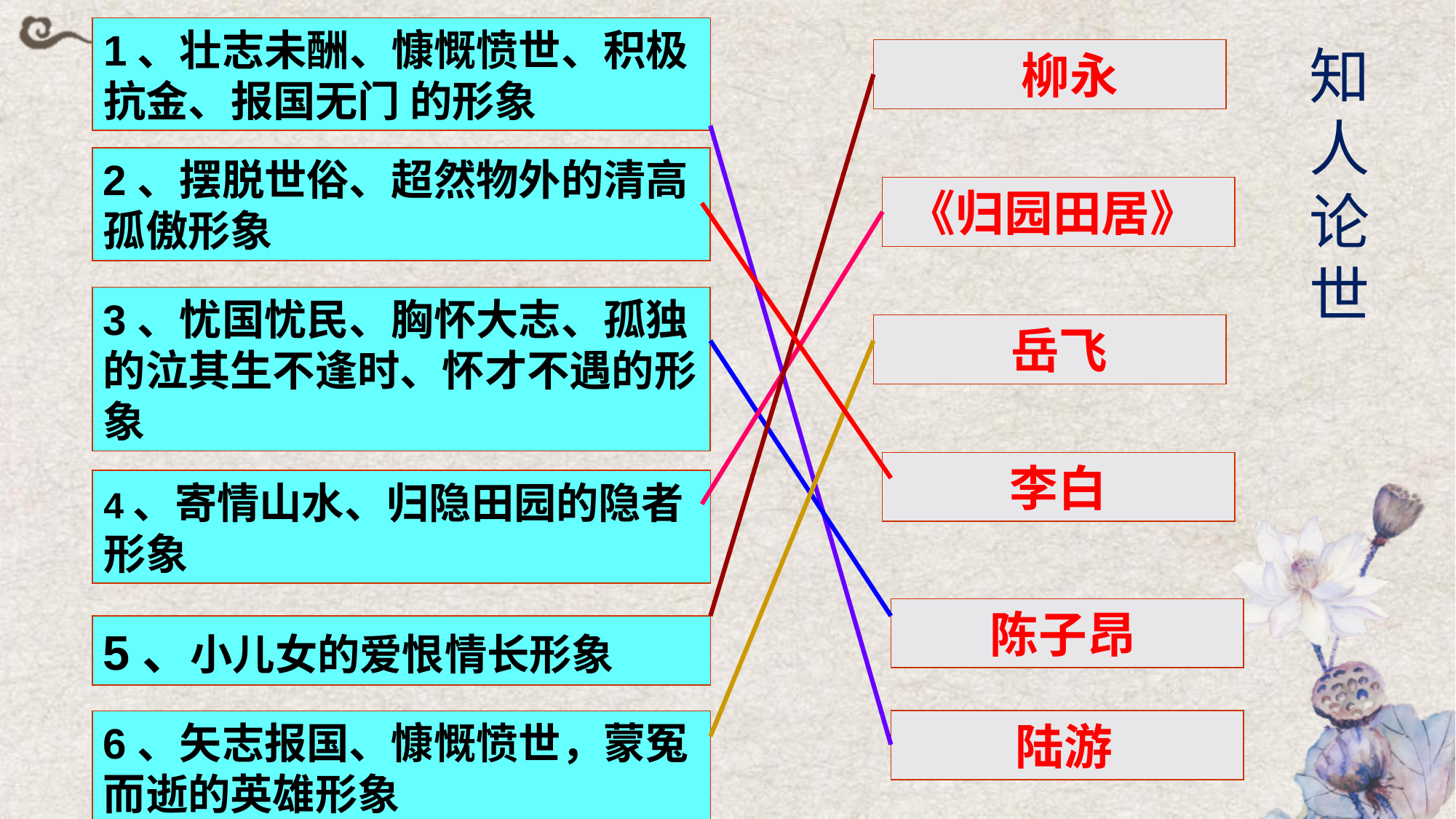

1、壮志未酬、慷慨愤世、积极抗金、报国无门 的形象
知人论世
　柳永

2、摆脱世俗、超然物外的清高孤傲形象
《归园田居》

3、忧国忧民、胸怀大志、孤独的泣其生不逢时、怀才不遇的形象
　岳飞

李白
4、寄情山水、归隐田园的隐者形象
陈子昂
5、小儿女的爱恨情长形象
陆游
6、矢志报国、慷慨愤世，蒙冤而逝的英雄形象